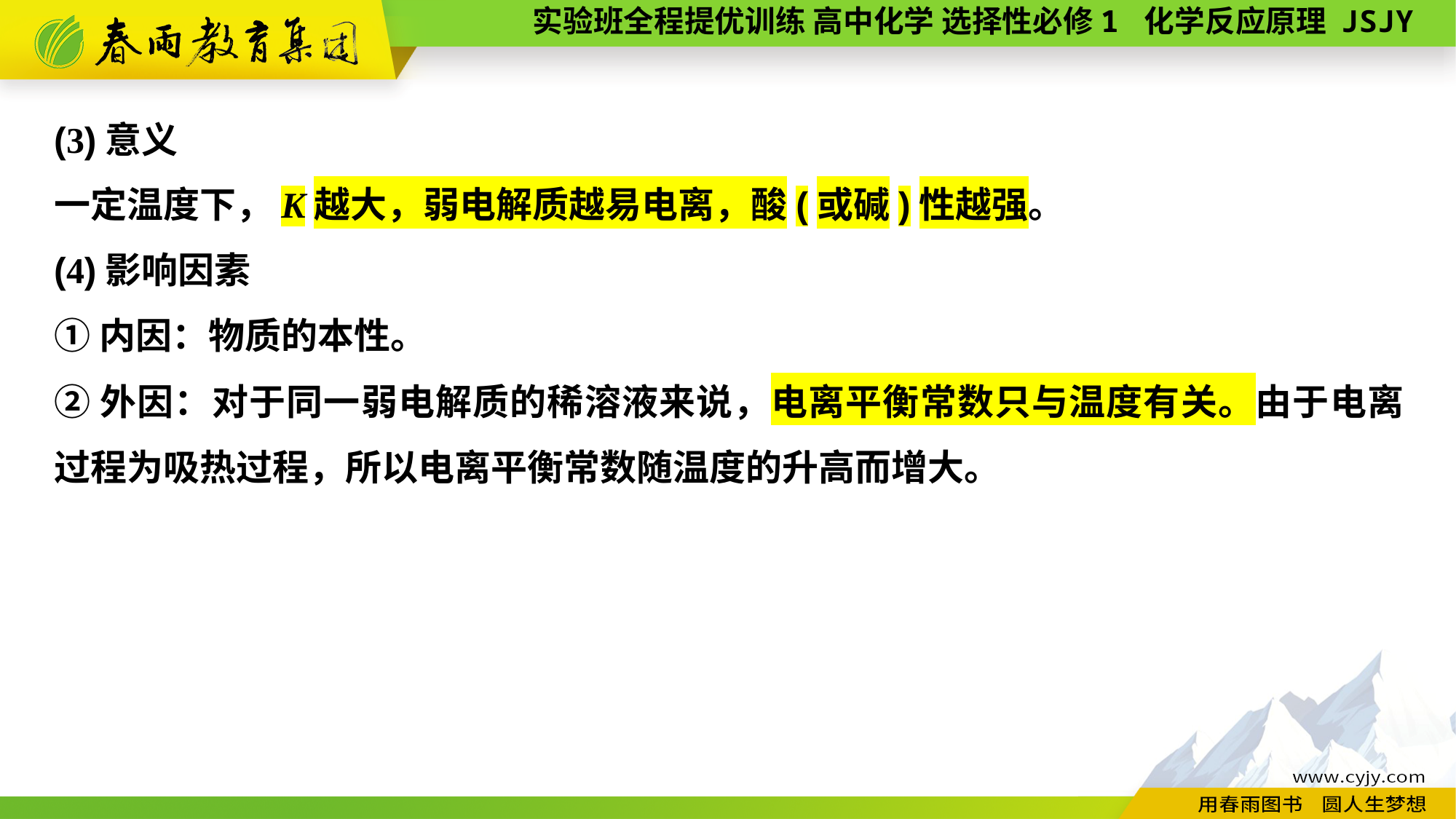

(3)意义
一定温度下，K越大，弱电解质越易电离，酸(或碱)性越强。
(4)影响因素
①内因：物质的本性。
②外因：对于同一弱电解质的稀溶液来说，电离平衡常数只与温度有关。由于电离过程为吸热过程，所以电离平衡常数随温度的升高而增大。